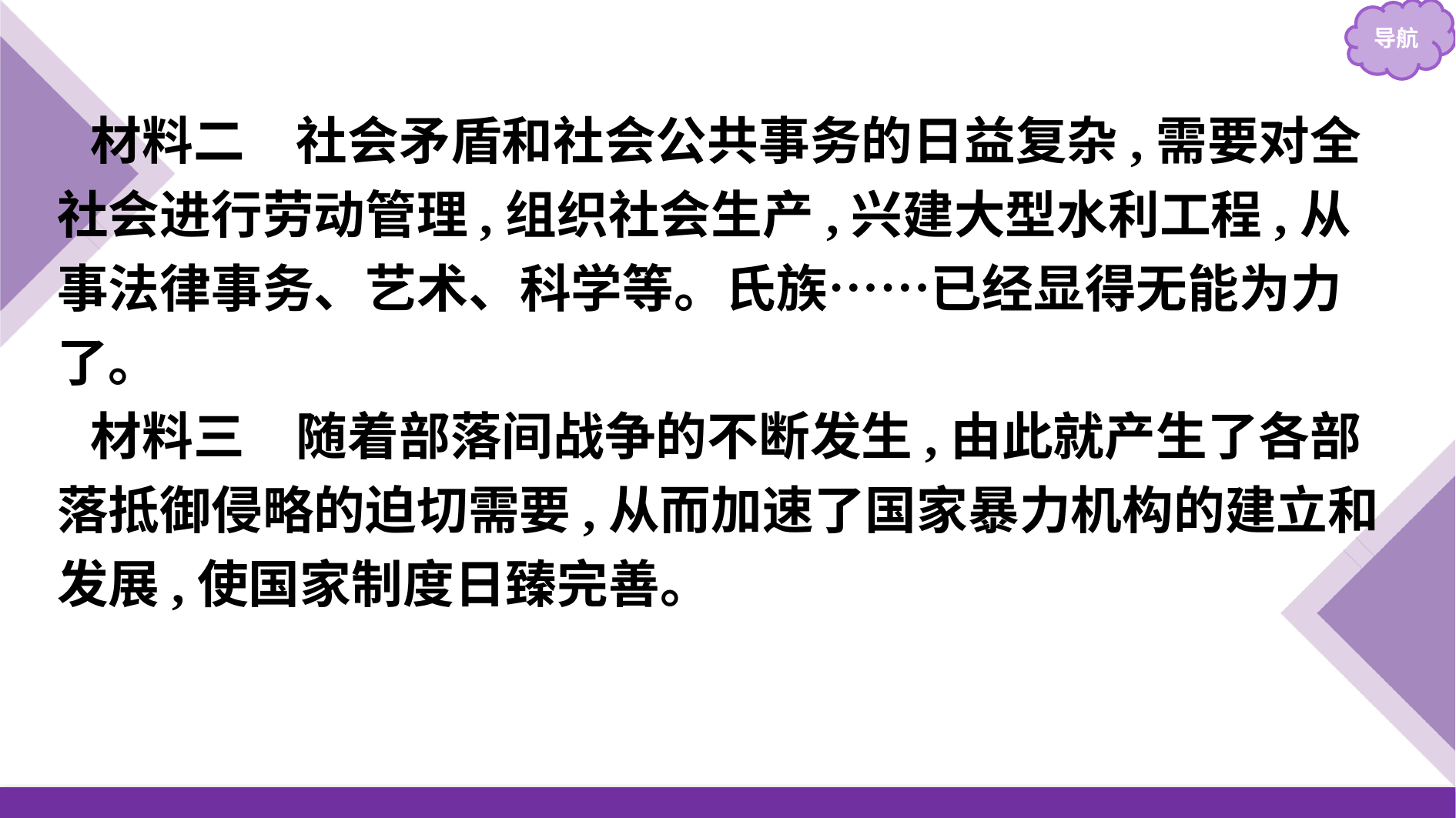

材料二　社会矛盾和社会公共事务的日益复杂,需要对全社会进行劳动管理,组织社会生产,兴建大型水利工程,从事法律事务、艺术、科学等。氏族……已经显得无能为力了。
材料三　随着部落间战争的不断发生,由此就产生了各部落抵御侵略的迫切需要,从而加速了国家暴力机构的建立和发展,使国家制度日臻完善。